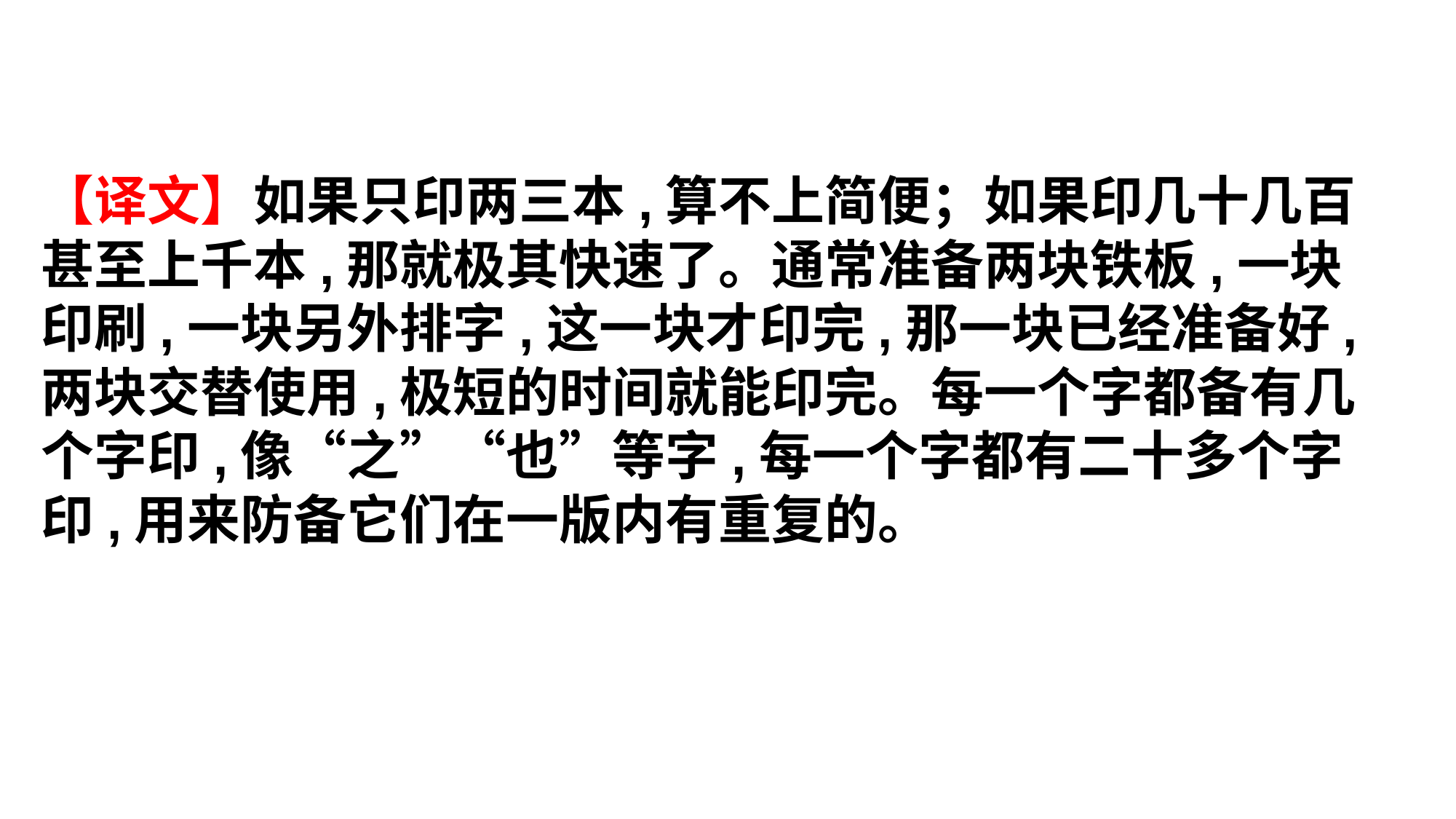

【译文】如果只印两三本,算不上简便；如果印几十几百甚至上千本,那就极其快速了。通常准备两块铁板,一块印刷,一块另外排字,这一块才印完,那一块已经准备好,两块交替使用,极短的时间就能印完。每一个字都备有几个字印,像“之”“也”等字,每一个字都有二十多个字印,用来防备它们在一版内有重复的。